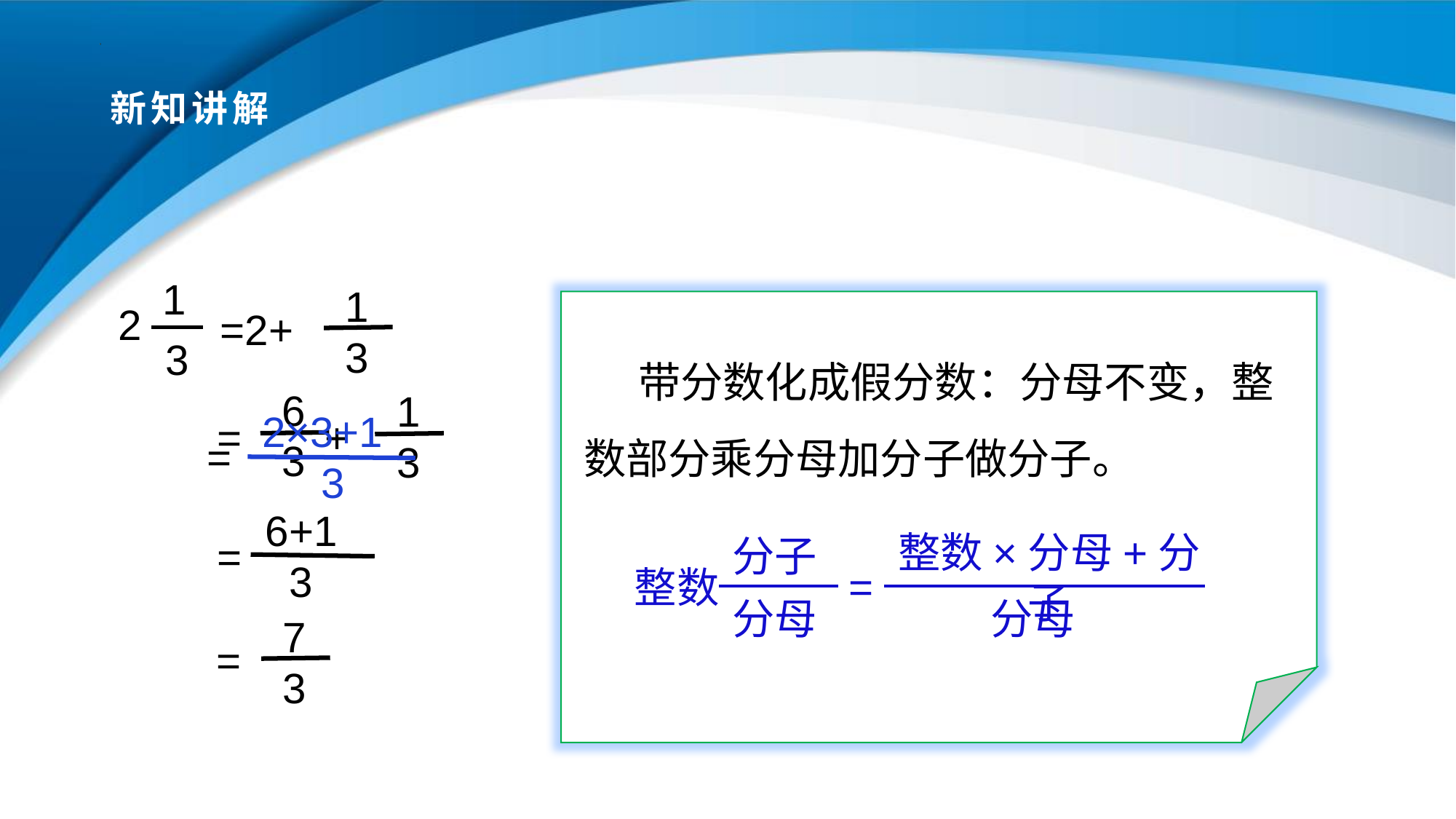

# 新知讲解
1
2
3
  1
  3

=2+

带分数化成假分数：分母不变，整数部分乘分母加分子做分子。
  6
  3
  1
  3

=       +

 2×3+1
      3

     =
 6+1
   3

=
整数×分母+分子
分子
整数
分母
=
分母
  7
  3

     =